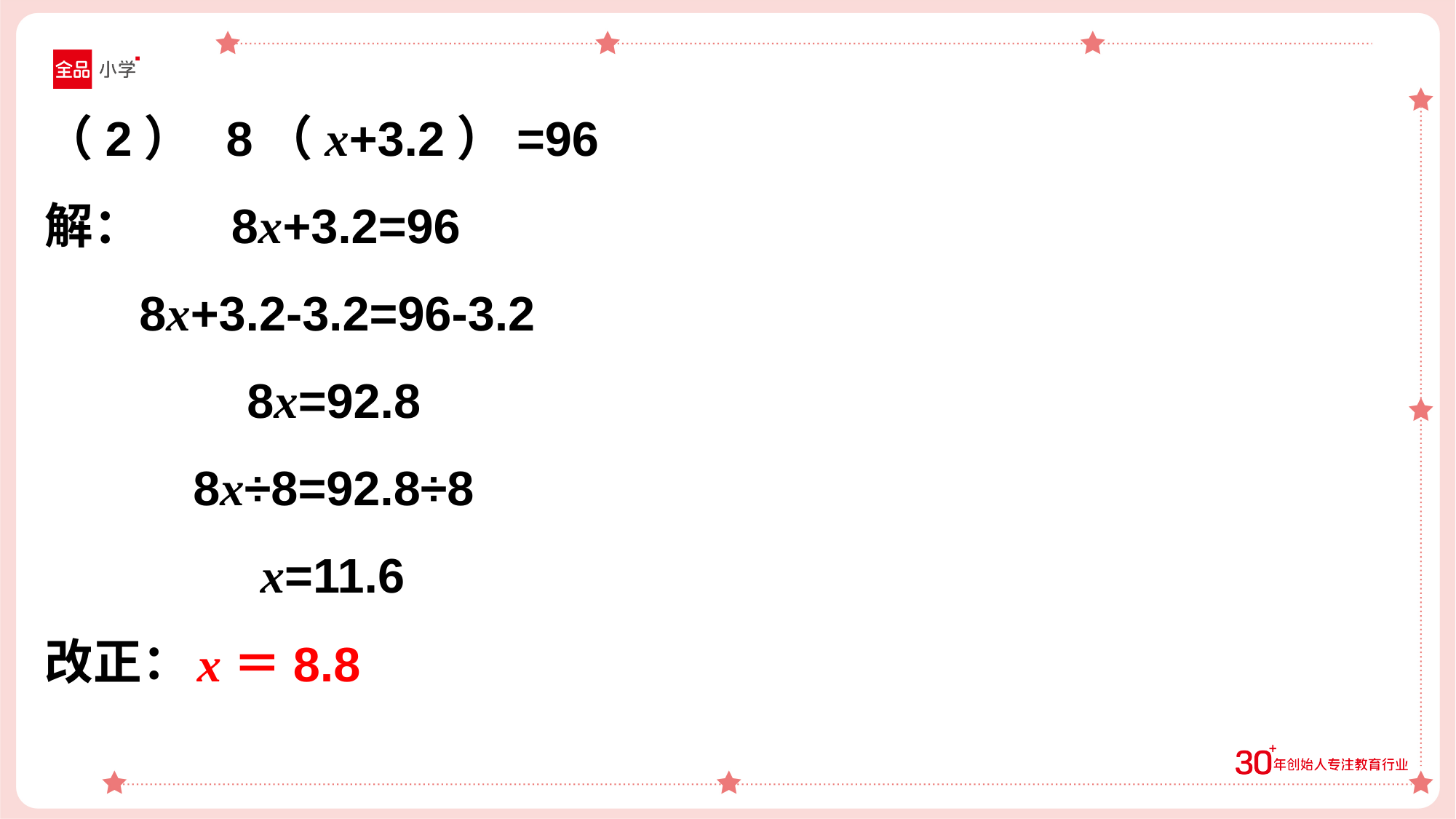

（2）  8（x+3.2）=96
解：       8x+3.2=96
       8x+3.2-3.2=96-3.2
               8x=92.8
           8x÷8=92.8÷8
                x=11.6
改正：
x＝8.8